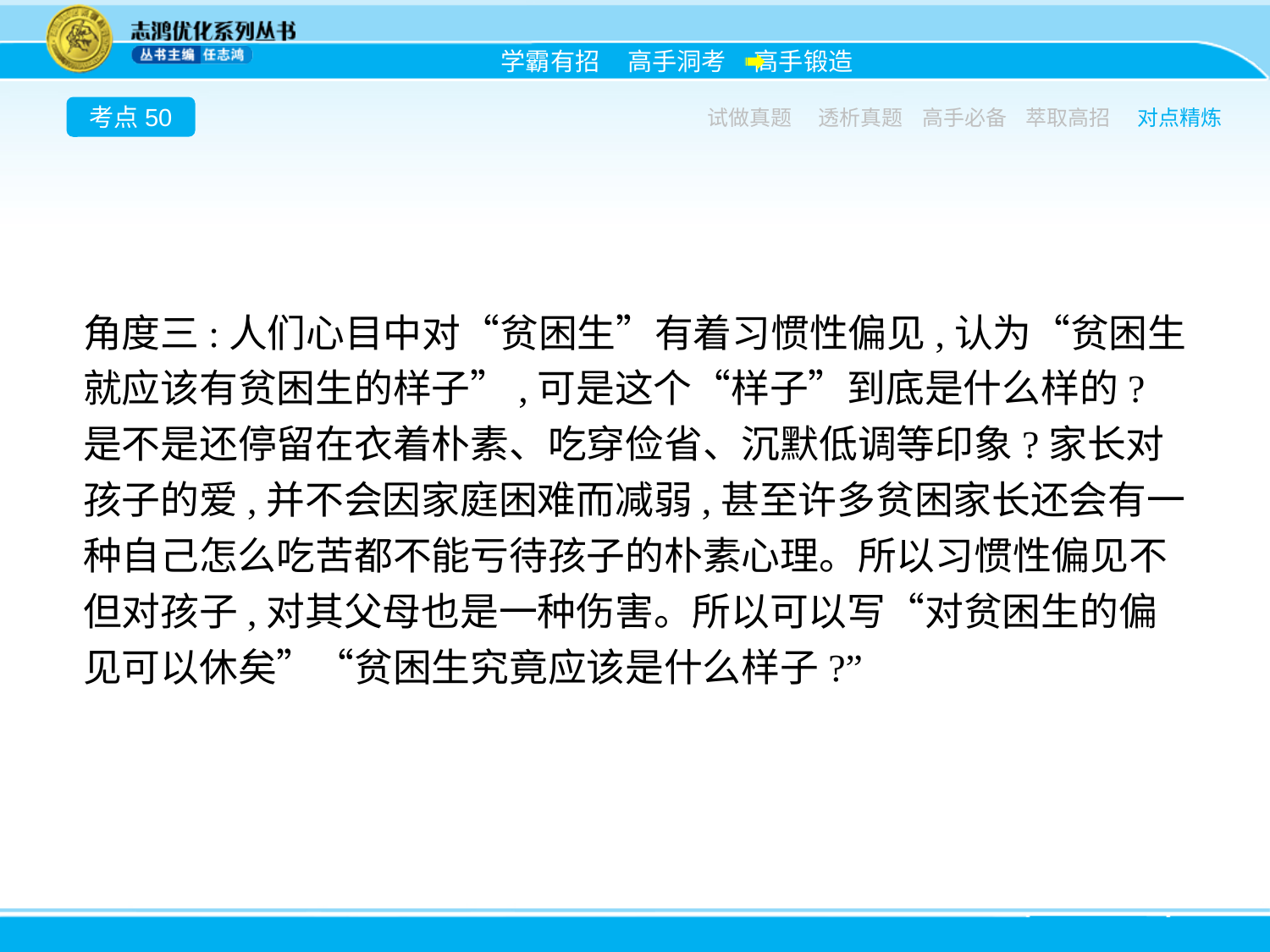

考点50
试做真题
透析真题
高手必备
萃取高招
对点精炼
角度三:人们心目中对“贫困生”有着习惯性偏见,认为“贫困生就应该有贫困生的样子”,可是这个“样子”到底是什么样的?是不是还停留在衣着朴素、吃穿俭省、沉默低调等印象?家长对孩子的爱,并不会因家庭困难而减弱,甚至许多贫困家长还会有一种自己怎么吃苦都不能亏待孩子的朴素心理。所以习惯性偏见不但对孩子,对其父母也是一种伤害。所以可以写“对贫困生的偏见可以休矣”“贫困生究竟应该是什么样子?”